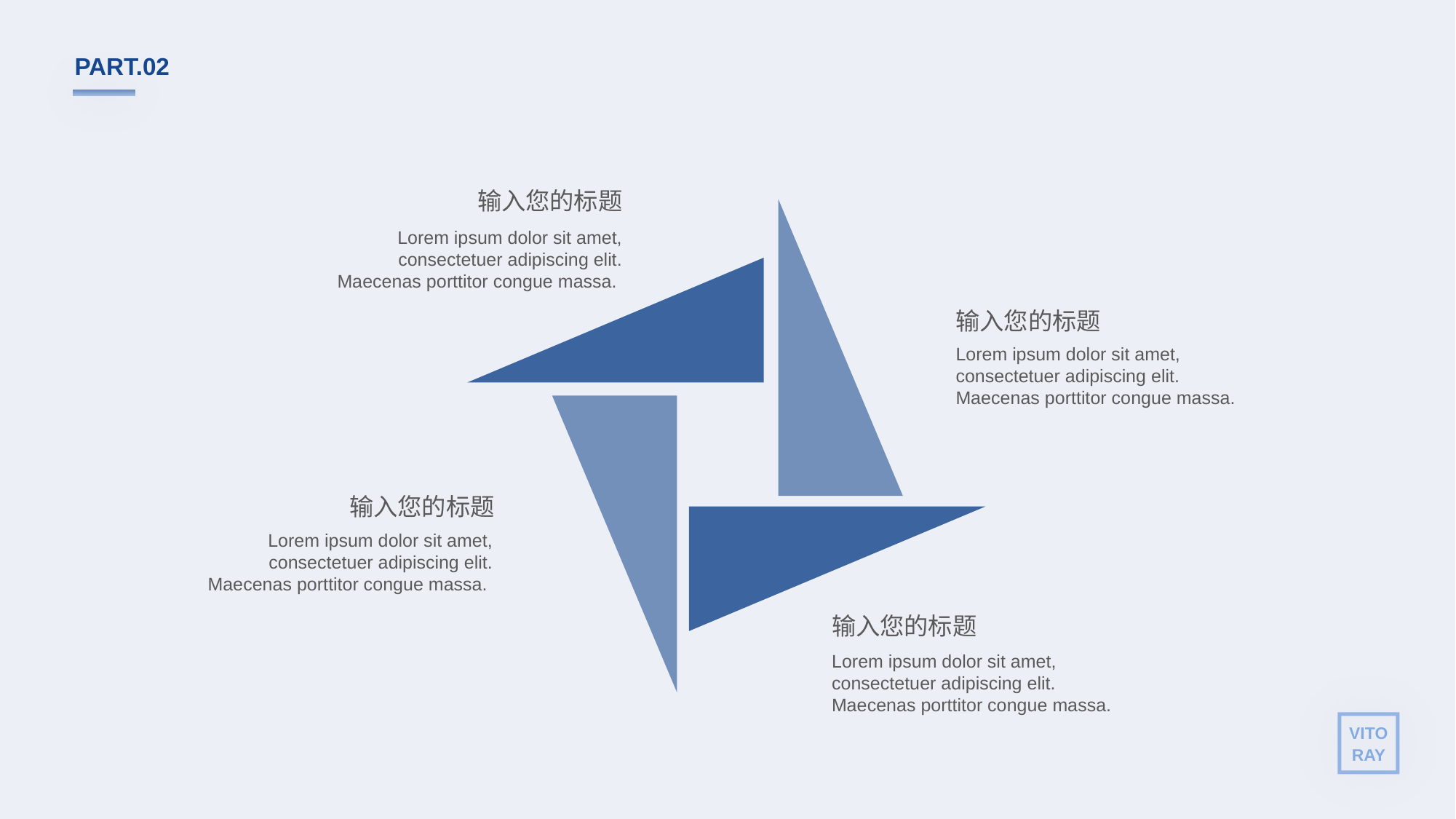

PART.02

输入您的标题

Lorem ipsum dolor sit amet, consectetuer adipiscing elit. Maecenas porttitor congue massa.
输入您的标题
Lorem ipsum dolor sit amet, consectetuer adipiscing elit. Maecenas porttitor congue massa.
输入您的标题
Lorem ipsum dolor sit amet, consectetuer adipiscing elit. Maecenas porttitor congue massa.
输入您的标题
Lorem ipsum dolor sit amet, consectetuer adipiscing elit. Maecenas porttitor congue massa.

VITO
RAY